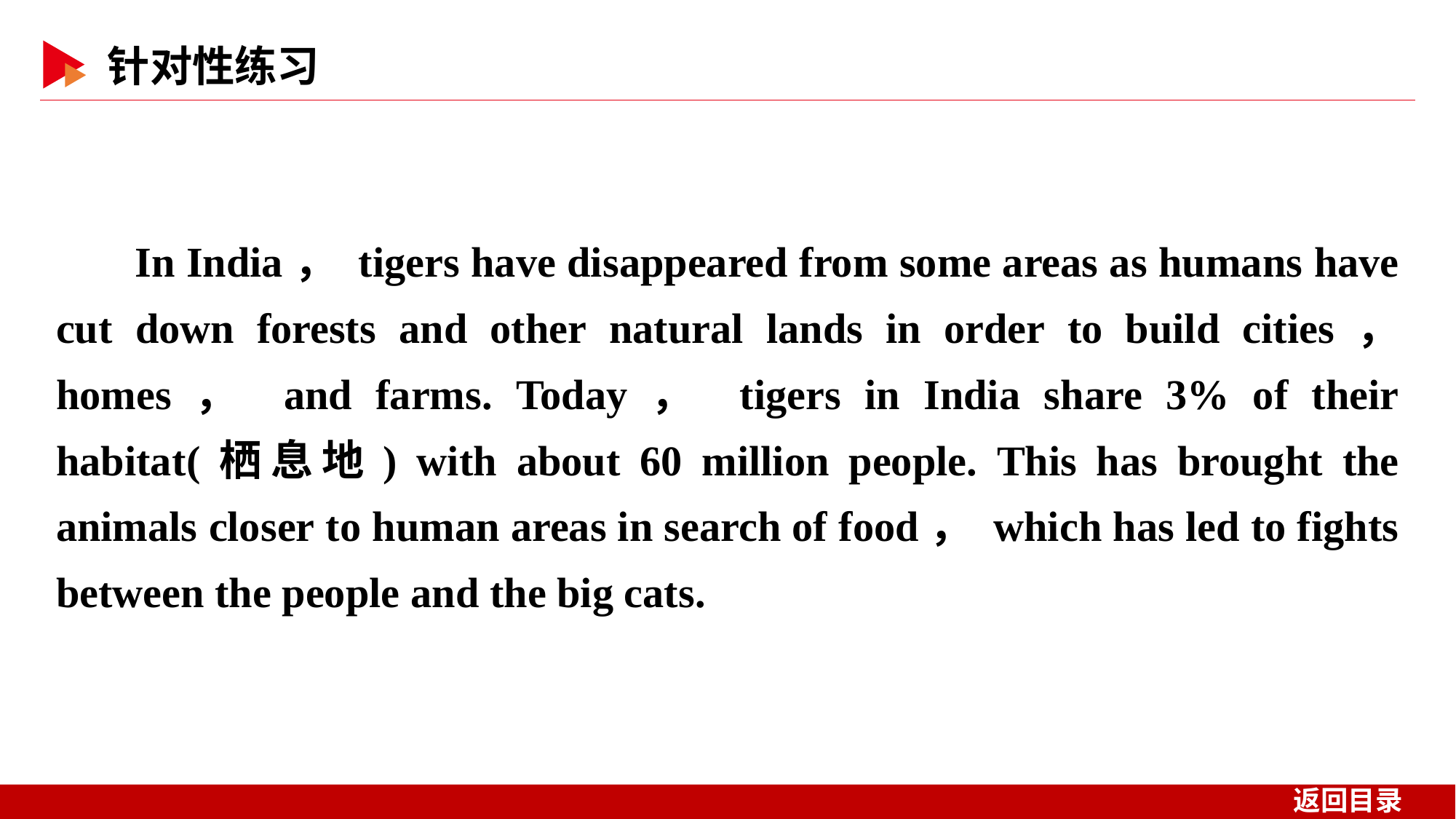

In India， tigers have disappeared from some areas as humans have cut down forests and other natural lands in order to build cities， homes， and farms. Today， tigers in India share 3% of their habitat(栖息地) with about 60 million people. This has brought the animals closer to human areas in search of food， which has led to fights between the people and the big cats.